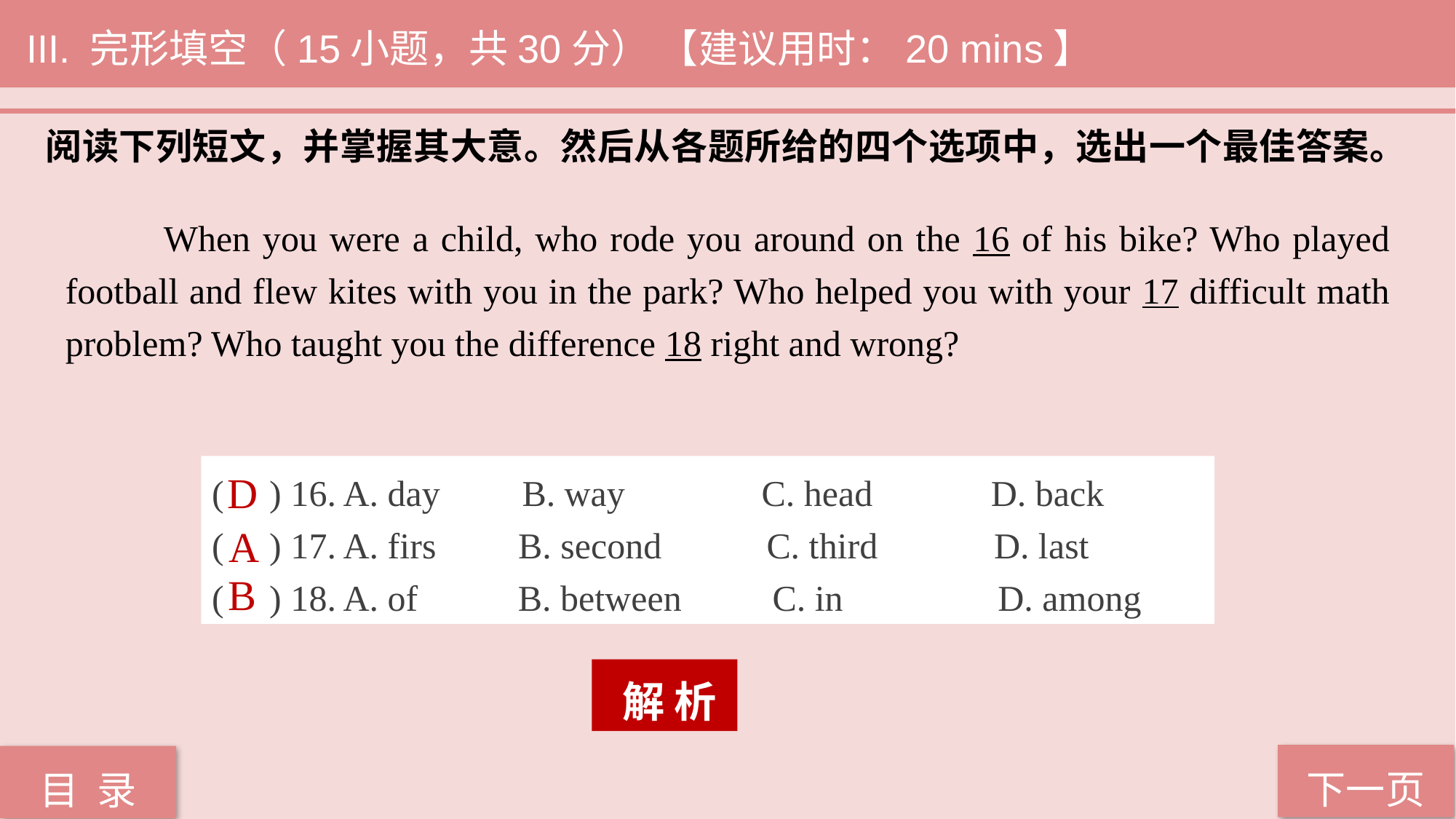

III. 完形填空（15小题，共30分） 【建议用时：20 mins】
阅读下列短文，并掌握其大意。然后从各题所给的四个选项中，选出一个最佳答案。
        When you were a child, who rode you around on the 16 of his bike? Who played football and flew kites with you in the park? Who helped you with your 17 difficult math problem? Who taught you the difference 18 right and wrong?
(     ) 16. A. day         B. way               C. head             D. back
(     ) 17. A. firs         B. second	 C. third	  D. last
(     ) 18. A. of           B. between          C. in                 D. among
D
A
B
 解 析